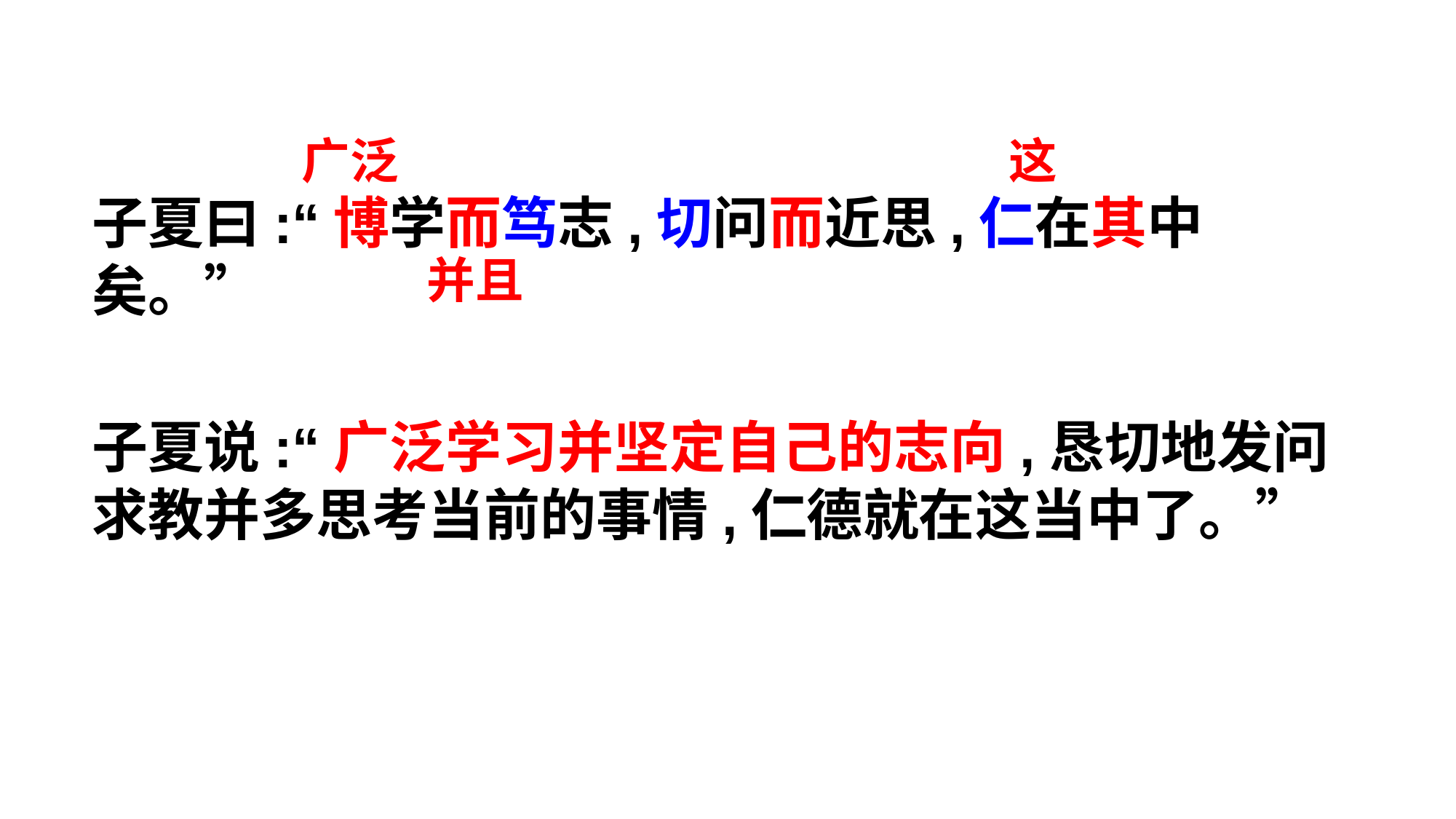

广泛
这
子夏曰:“博学而笃志,切问而近思,仁在其中矣。”

子夏说:“广泛学习并坚定自己的志向,恳切地发问求教并多思考当前的事情,仁德就在这当中了。”
并且